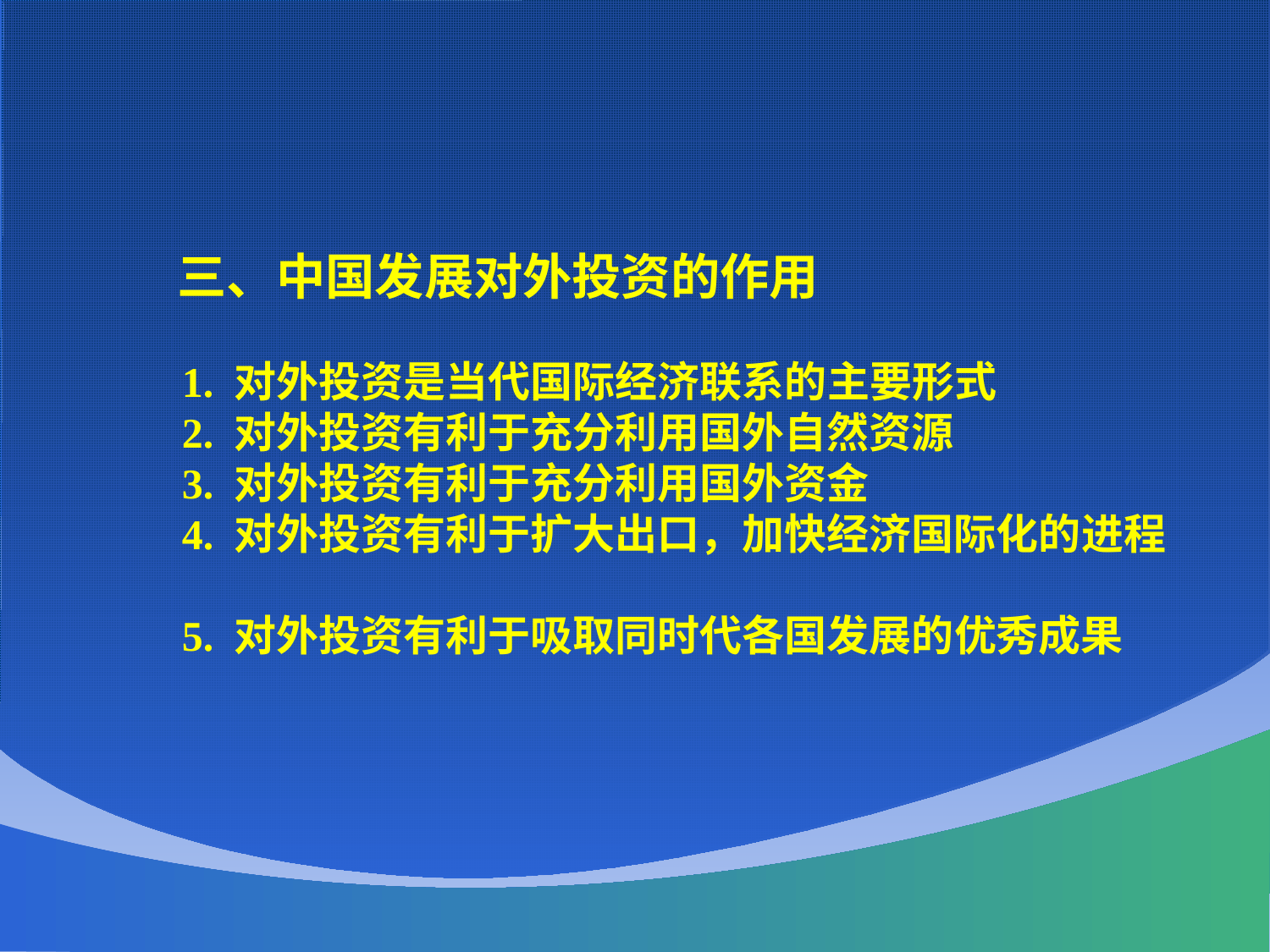

三、中国发展对外投资的作用

          1. 对外投资是当代国际经济联系的主要形式
          2. 对外投资有利于充分利用国外自然资源
          3. 对外投资有利于充分利用国外资金
          4. 对外投资有利于扩大出口，加快经济国际化的进程
          5. 对外投资有利于吸取同时代各国发展的优秀成果